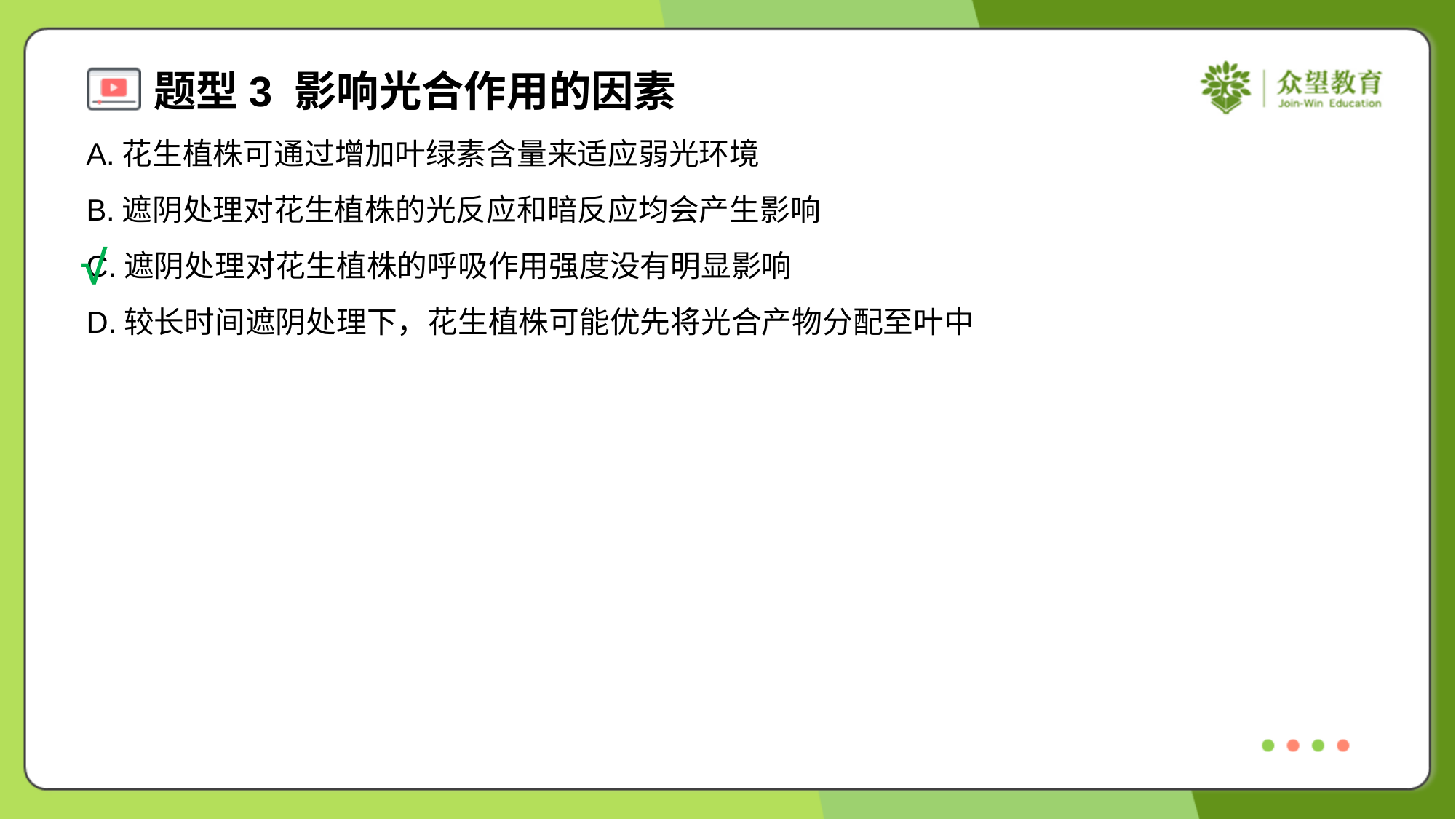

A.花生植株可通过增加叶绿素含量来适应弱光环境
B.遮阴处理对花生植株的光反应和暗反应均会产生影响
C.遮阴处理对花生植株的呼吸作用强度没有明显影响
D.较长时间遮阴处理下，花生植株可能优先将光合产物分配至叶中
√